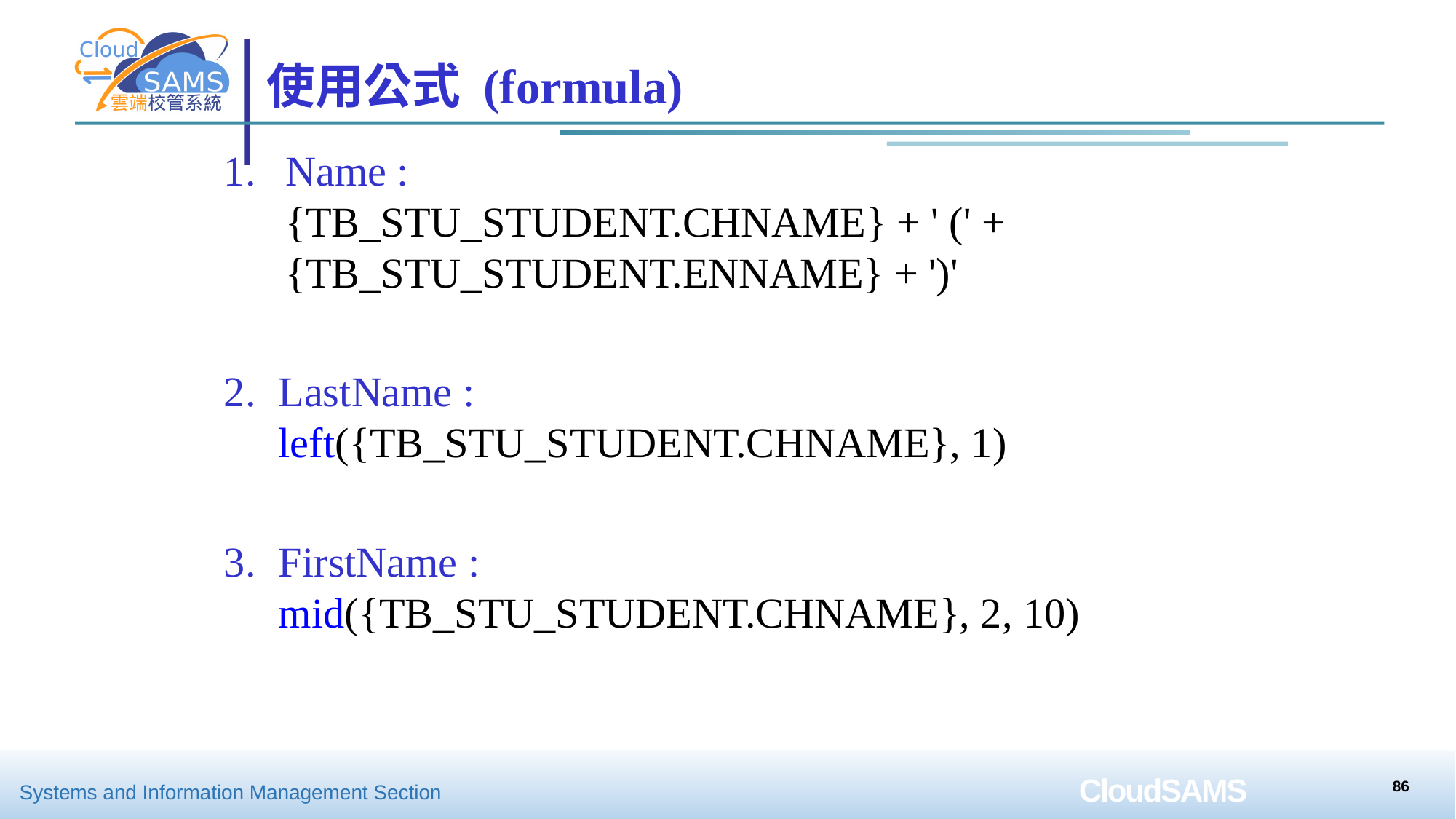

# 使用公式 (formula)
Name :
{TB_STU_STUDENT.CHNAME} + ' (' +{TB_STU_STUDENT.ENNAME} + ')'

LastName :
left({TB_STU_STUDENT.CHNAME}, 1)

FirstName :
mid({TB_STU_STUDENT.CHNAME}, 2, 10)
86